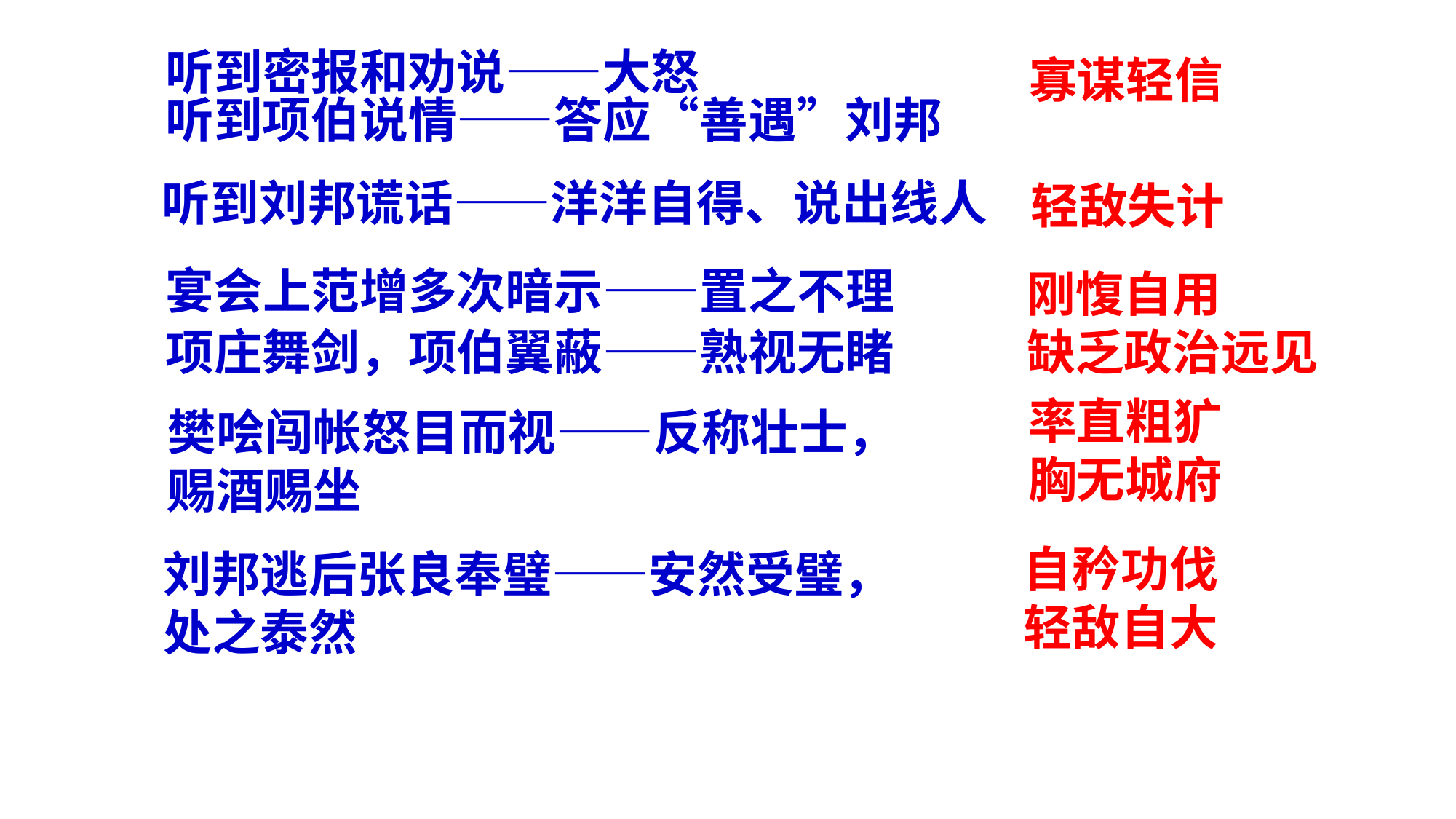

听到密报和劝说——大怒
寡谋轻信
听到项伯说情——答应“善遇”刘邦
听到刘邦谎话——洋洋自得、说出线人
轻敌失计
宴会上范增多次暗示——置之不理
刚愎自用
缺乏政治远见
项庄舞剑，项伯翼蔽——熟视无睹
率直粗犷
胸无城府
樊哙闯帐怒目而视——反称壮士，赐酒赐坐
自矜功伐
轻敌自大
刘邦逃后张良奉璧——安然受璧， 处之泰然